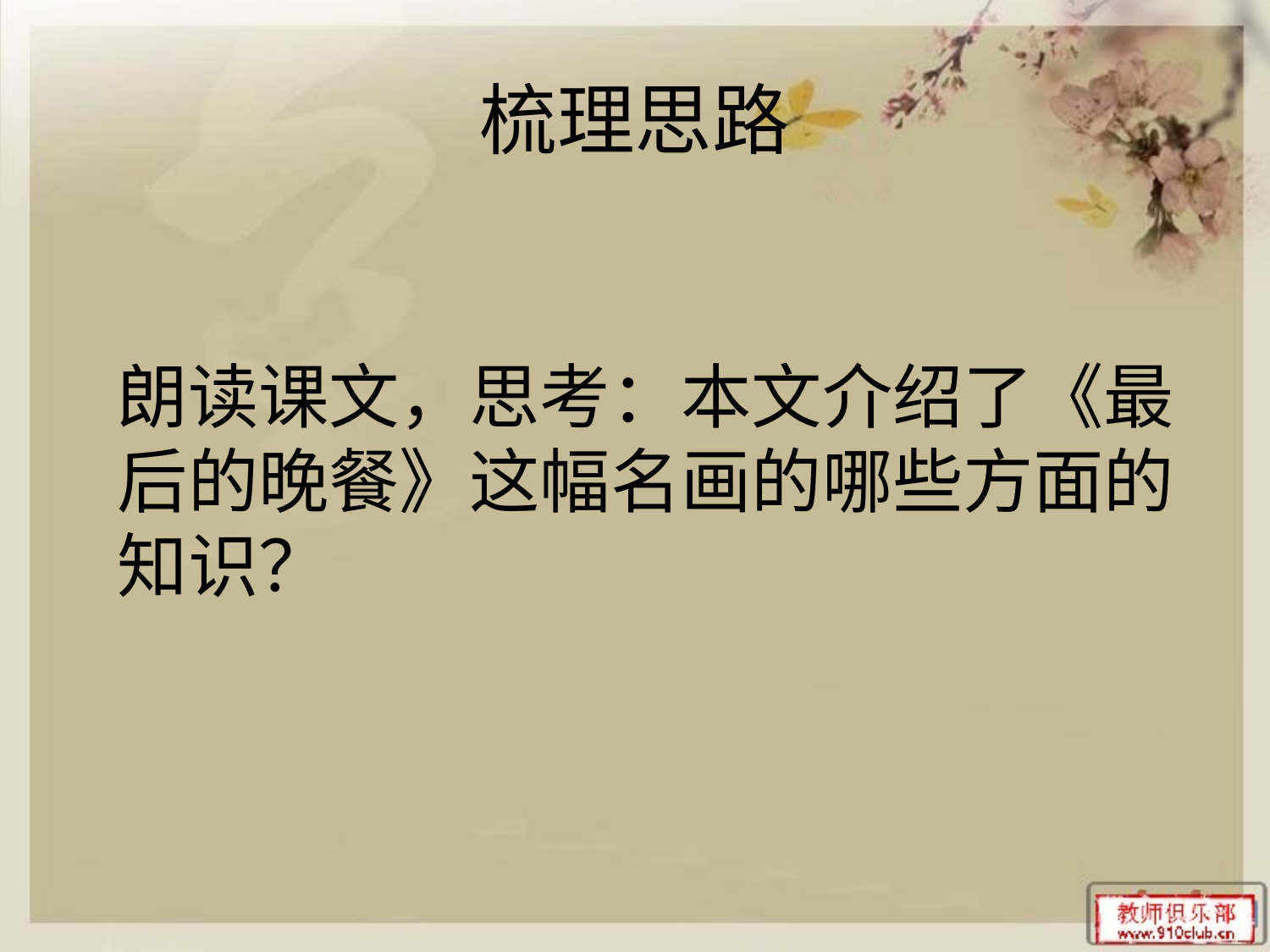

梳理思路
朗读课文，思考：本文介绍了《最后的晚餐》这幅名画的哪些方面的知识？